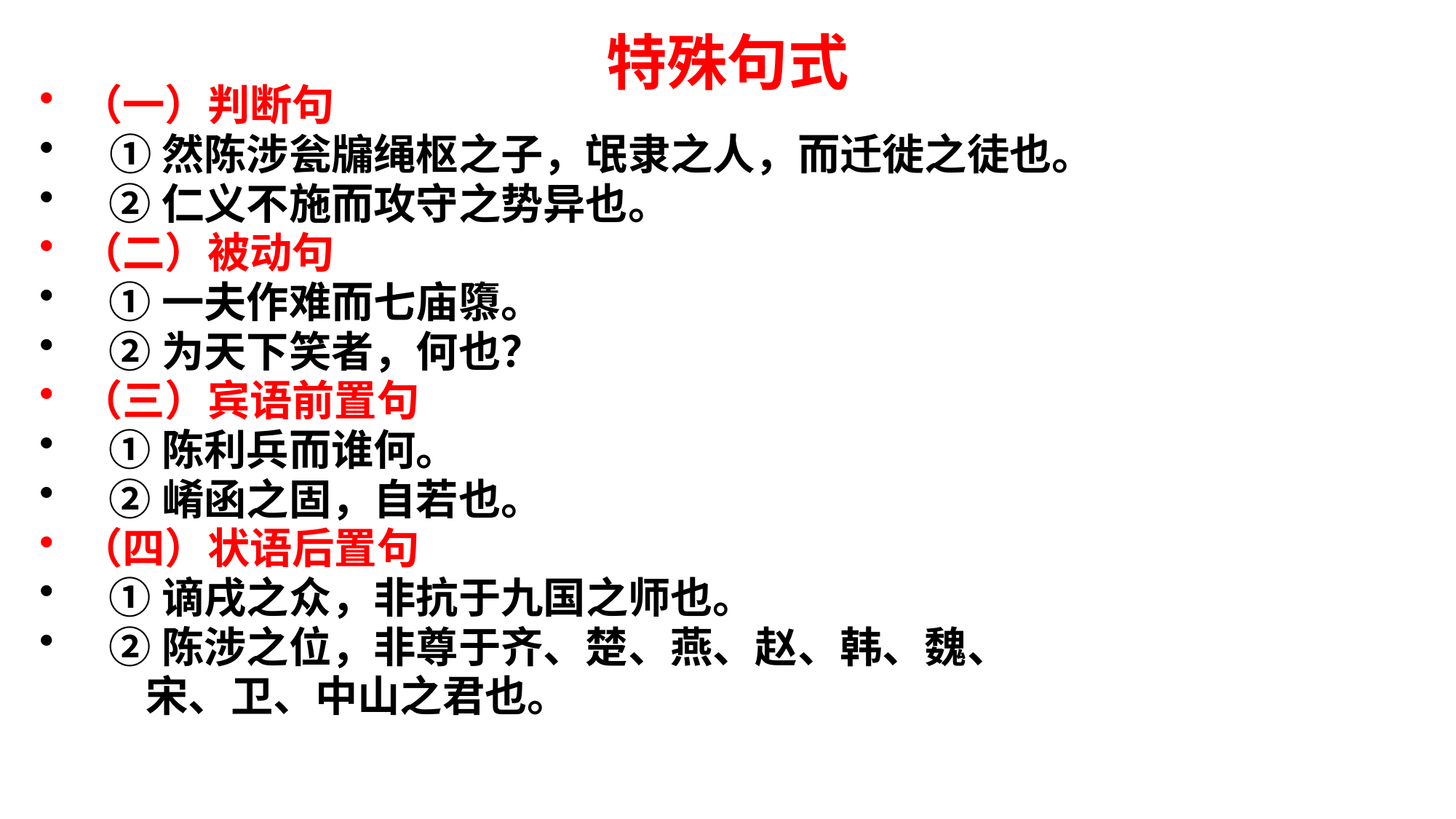

# 特殊句式
（一）判断句
   ①然陈涉瓮牖绳枢之子，氓隶之人，而迁徙之徒也。
   ②仁义不施而攻守之势异也。
（二）被动句
   ①一夫作难而七庙隳。
   ②为天下笑者，何也？
（三）宾语前置句
   ①陈利兵而谁何。
   ②崤函之固，自若也。
（四）状语后置句
   ①谪戌之众，非抗于九国之师也。
   ②陈涉之位，非尊于齐、楚、燕、赵、韩、魏、
          宋、卫、中山之君也。